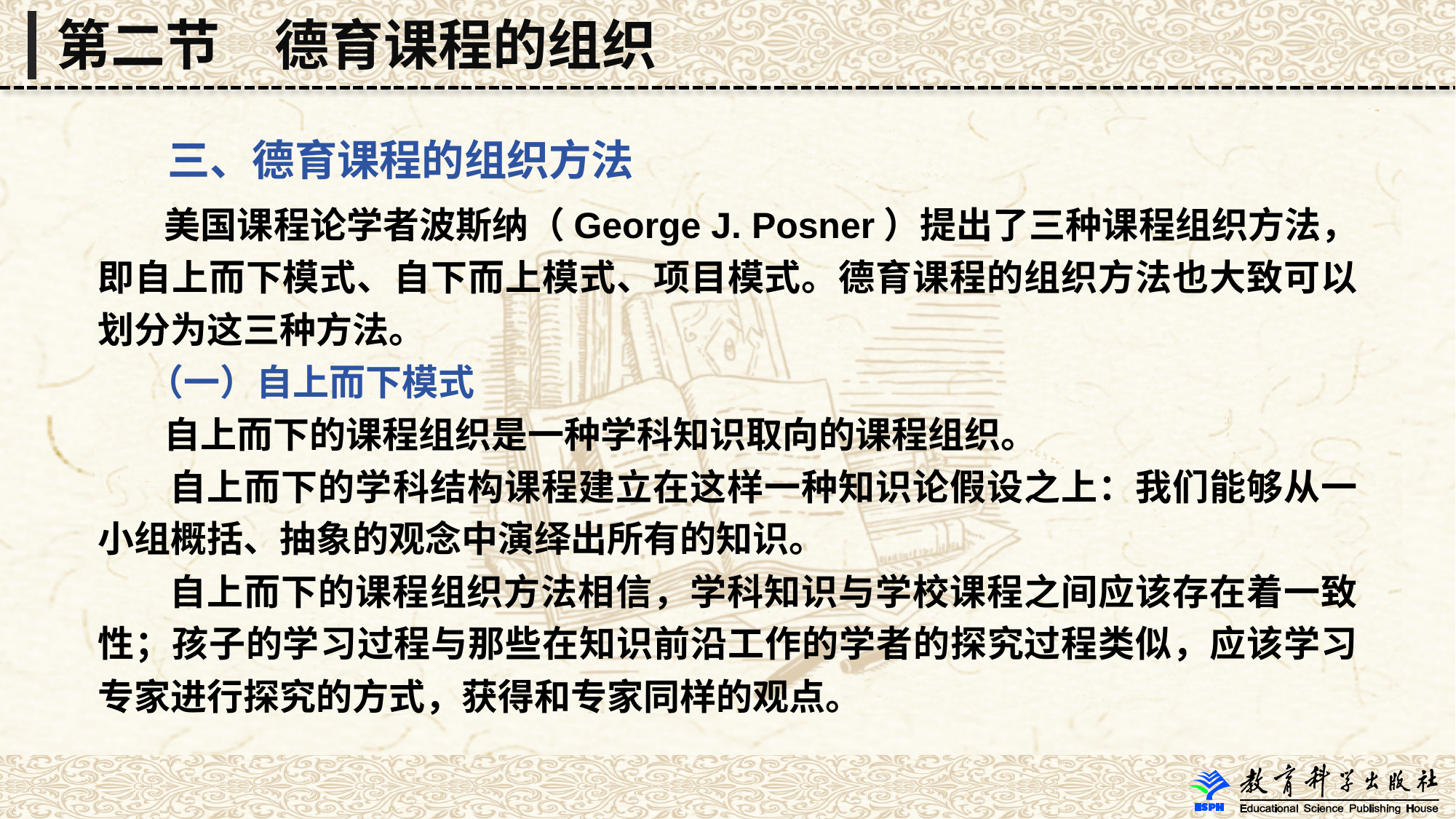

第二节　德育课程的组织
          三、德育课程的组织方法

       美国课程论学者波斯纳（George J. Posner）提出了三种课程组织方法，即自上而下模式、自下而上模式、项目模式。德育课程的组织方法也大致可以划分为这三种方法。
     （一）自上而下模式
       自上而下的课程组织是一种学科知识取向的课程组织。
       自上而下的学科结构课程建立在这样一种知识论假设之上：我们能够从一小组概括、抽象的观念中演绎出所有的知识。
       自上而下的课程组织方法相信，学科知识与学校课程之间应该存在着一致性；孩子的学习过程与那些在知识前沿工作的学者的探究过程类似，应该学习专家进行探究的方式，获得和专家同样的观点。